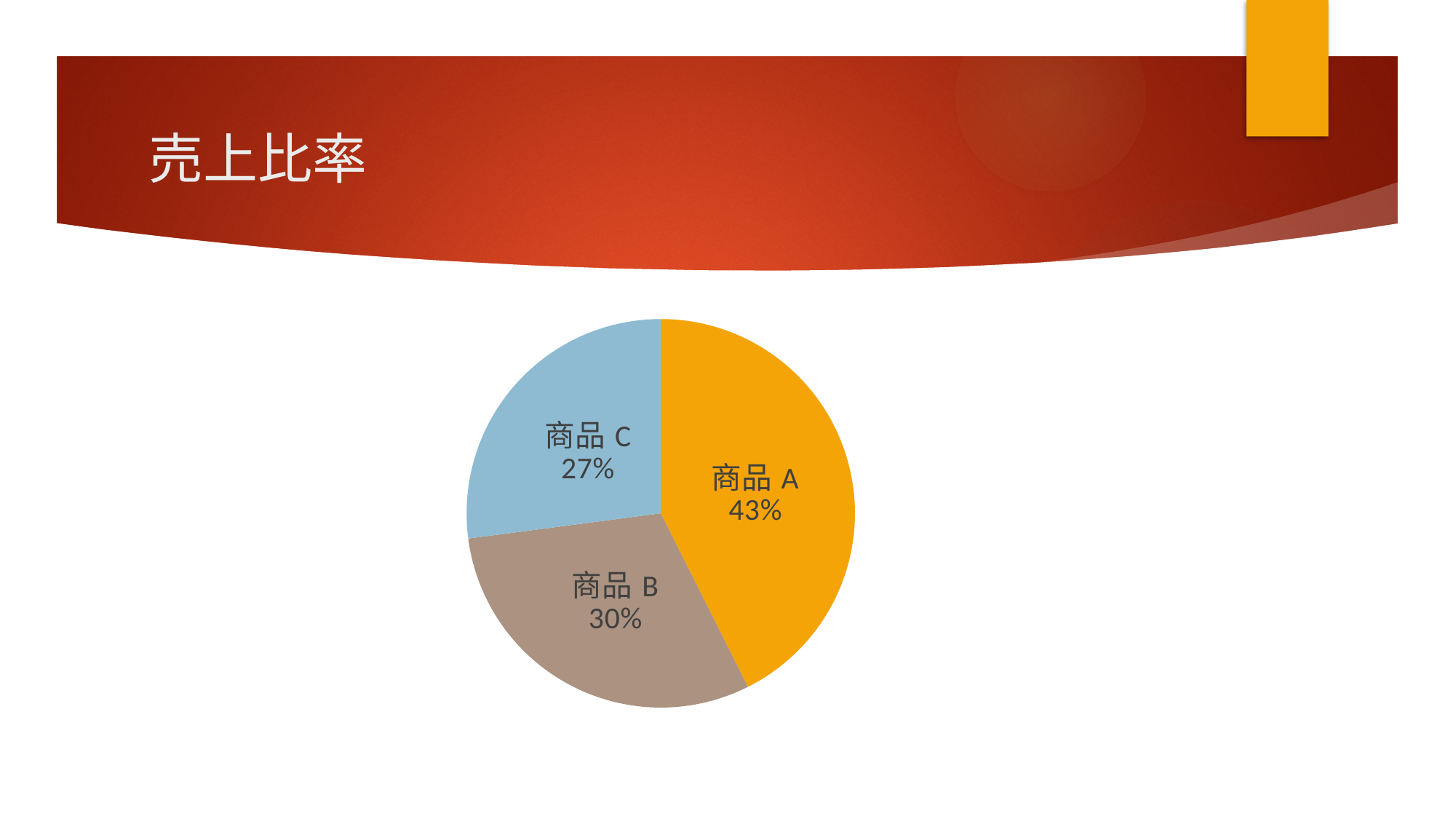

# 売上比率

### Chart

| Category | 合計 |
|---|---|
| 商品A | 4520.0 |
| 商品B | 3219.0 |
| 商品C | 2874.0 |